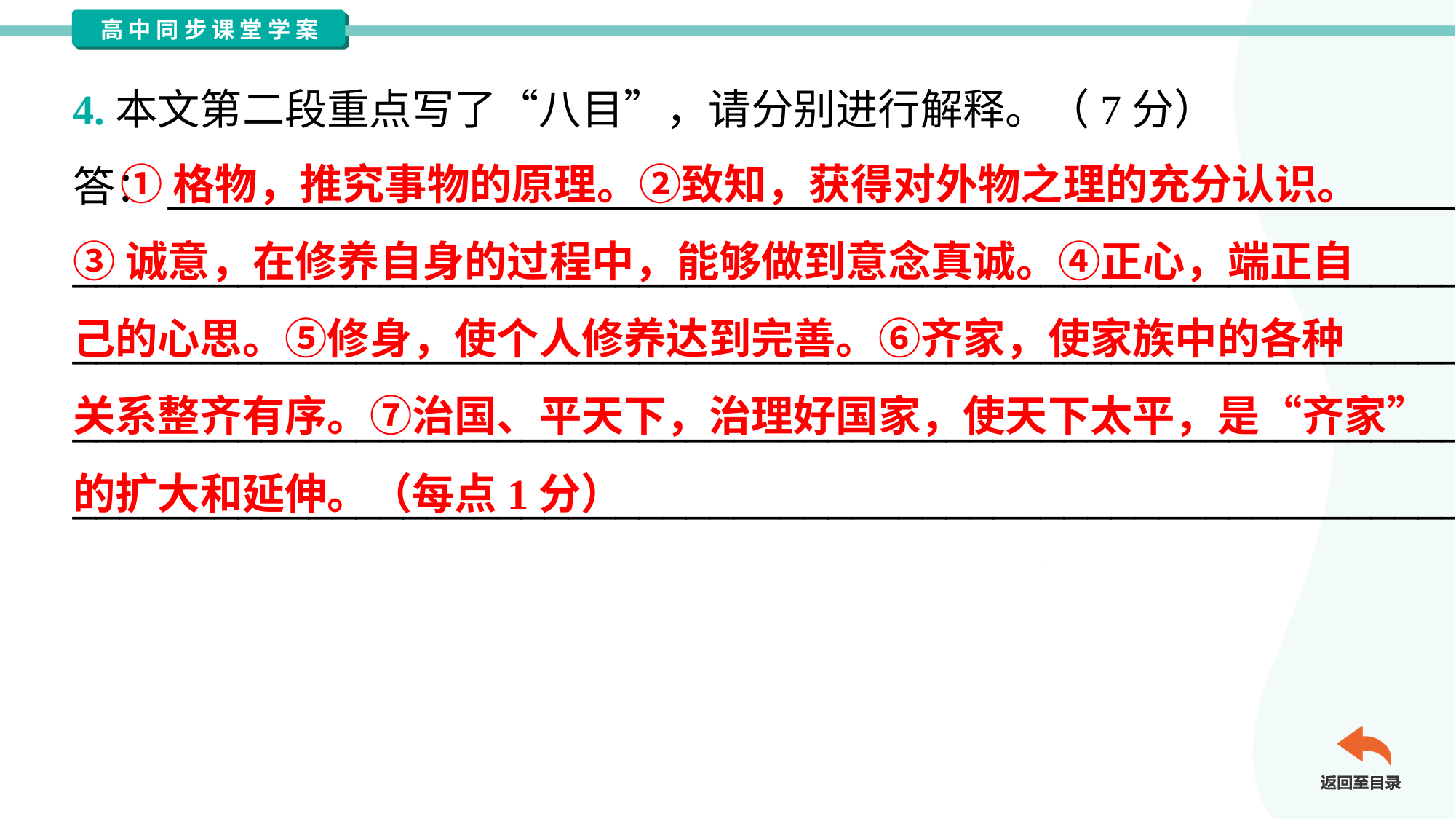

4.本文第二段重点写了“八目”，请分别进行解释。（7分）
答：_________________________________________________________
_____________________________________________________________
_____________________________________________________________
_____________________________________________________________
_____________________________________________________________
     ①格物，推究事物的原理。②致知，获得对外物之理的充分认识。
③诚意，在修养自身的过程中，能够做到意念真诚。④正心，端正自
己的心思。⑤修身，使个人修养达到完善。⑥齐家，使家族中的各种
关系整齐有序。⑦治国、平天下，治理好国家，使天下太平，是“齐家”
的扩大和延伸。（每点1分）